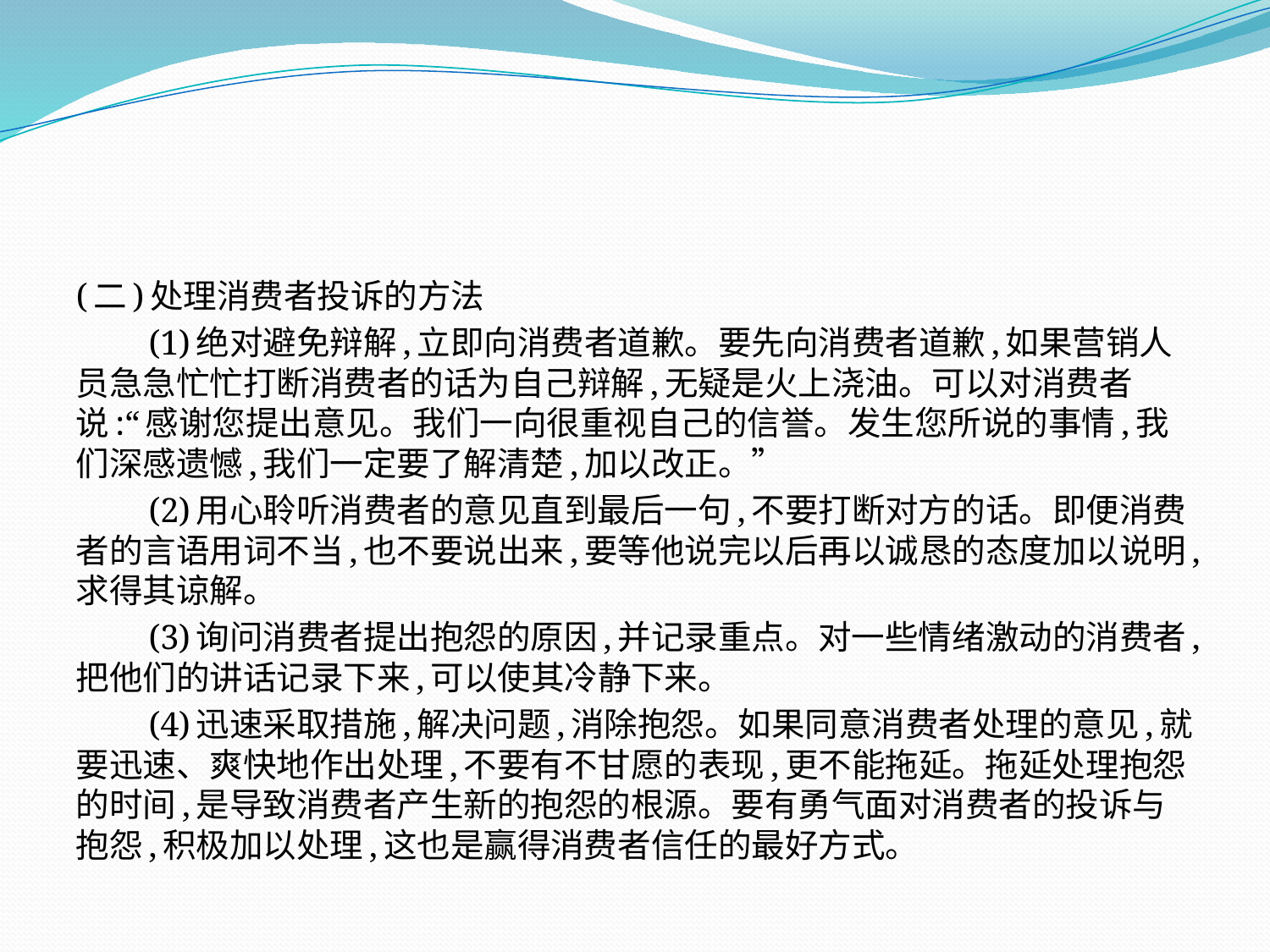

(二)处理消费者投诉的方法
　　(1)绝对避免辩解,立即向消费者道歉。要先向消费者道歉,如果营销人员急急忙忙打断消费者的话为自己辩解,无疑是火上浇油。可以对消费者说:“感谢您提出意见。我们一向很重视自己的信誉。发生您所说的事情,我们深感遗憾,我们一定要了解清楚,加以改正。”
　　(2)用心聆听消费者的意见直到最后一句,不要打断对方的话。即便消费者的言语用词不当,也不要说出来,要等他说完以后再以诚恳的态度加以说明,求得其谅解。
　　(3)询问消费者提出抱怨的原因,并记录重点。对一些情绪激动的消费者,把他们的讲话记录下来,可以使其冷静下来。
　　(4)迅速采取措施,解决问题,消除抱怨。如果同意消费者处理的意见,就要迅速、爽快地作出处理,不要有不甘愿的表现,更不能拖延。拖延处理抱怨的时间,是导致消费者产生新的抱怨的根源。要有勇气面对消费者的投诉与抱怨,积极加以处理,这也是赢得消费者信任的最好方式。